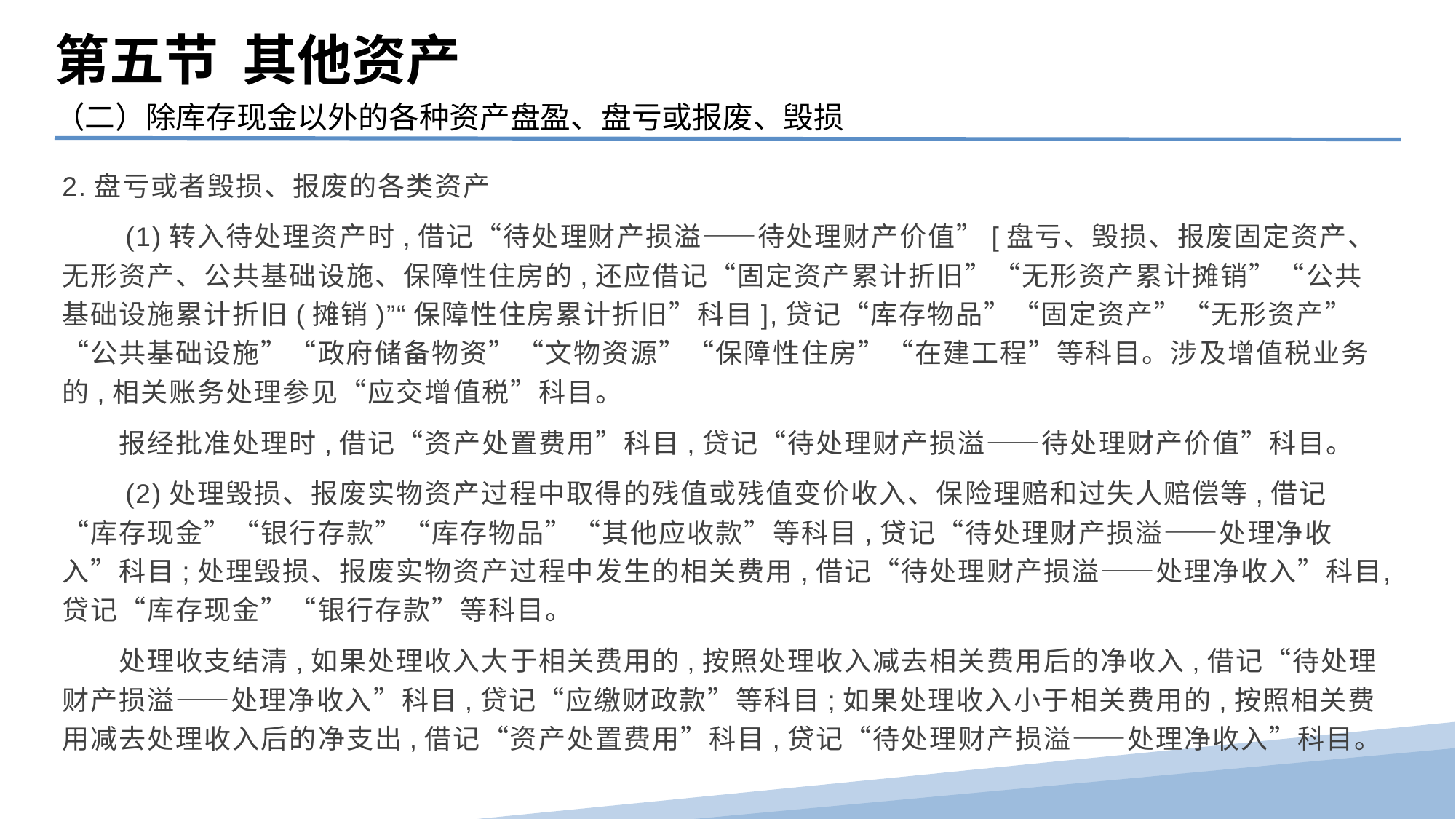

第五节  其他资产
（二）除库存现金以外的各种资产盘盈、盘亏或报废、毁损
2.盘亏或者毁损、报废的各类资产
　　(1)转入待处理资产时,借记“待处理财产损溢——待处理财产价值”[盘亏、毁损、报废固定资产、无形资产、公共基础设施、保障性住房的,还应借记“固定资产累计折旧”“无形资产累计摊销”“公共基础设施累计折旧(摊销)”“保障性住房累计折旧”科目],贷记“库存物品”“固定资产”“无形资产”“公共基础设施”“政府储备物资”“文物资源”“保障性住房”“在建工程”等科目。涉及增值税业务的,相关账务处理参见“应交增值税”科目。
　　报经批准处理时,借记“资产处置费用”科目,贷记“待处理财产损溢——待处理财产价值”科目。
　　(2)处理毁损、报废实物资产过程中取得的残值或残值变价收入、保险理赔和过失人赔偿等,借记“库存现金”“银行存款”“库存物品”“其他应收款”等科目,贷记“待处理财产损溢——处理净收入”科目;处理毁损、报废实物资产过程中发生的相关费用,借记“待处理财产损溢——处理净收入”科目,贷记“库存现金”“银行存款”等科目。
　　处理收支结清,如果处理收入大于相关费用的,按照处理收入减去相关费用后的净收入,借记“待处理财产损溢——处理净收入”科目,贷记“应缴财政款”等科目;如果处理收入小于相关费用的,按照相关费用减去处理收入后的净支出,借记“资产处置费用”科目,贷记“待处理财产损溢——处理净收入”科目。